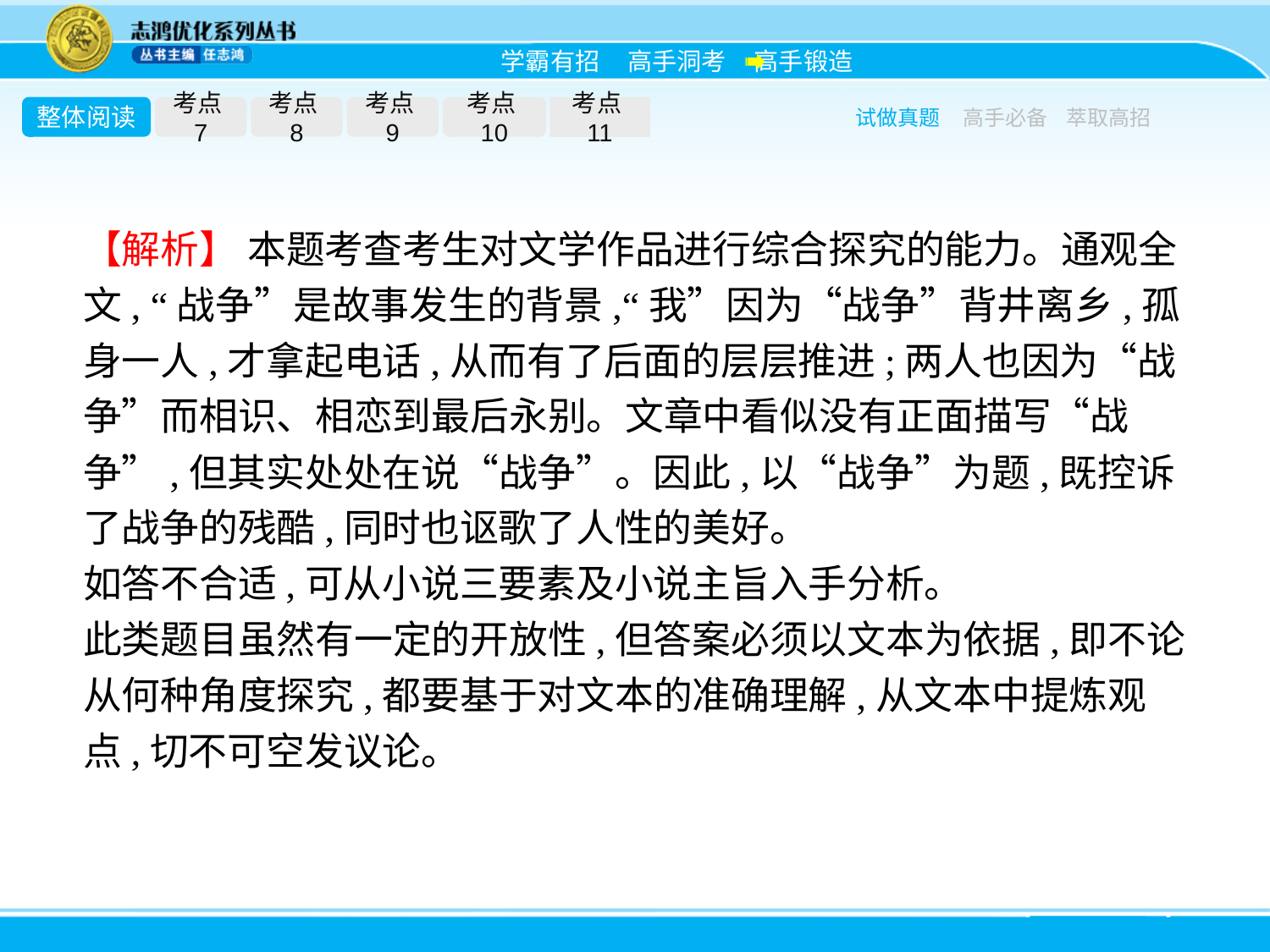

整体阅读
考点7
考点8
考点9
考点10
考点11
试做真题
高手必备
萃取高招
【解析】 本题考查考生对文学作品进行综合探究的能力。通观全文, “战争”是故事发生的背景,“我”因为“战争”背井离乡,孤身一人,才拿起电话,从而有了后面的层层推进;两人也因为“战争”而相识、相恋到最后永别。文章中看似没有正面描写“战争”,但其实处处在说“战争”。因此,以“战争”为题,既控诉了战争的残酷,同时也讴歌了人性的美好。
如答不合适,可从小说三要素及小说主旨入手分析。
此类题目虽然有一定的开放性,但答案必须以文本为依据,即不论从何种角度探究,都要基于对文本的准确理解,从文本中提炼观点,切不可空发议论。